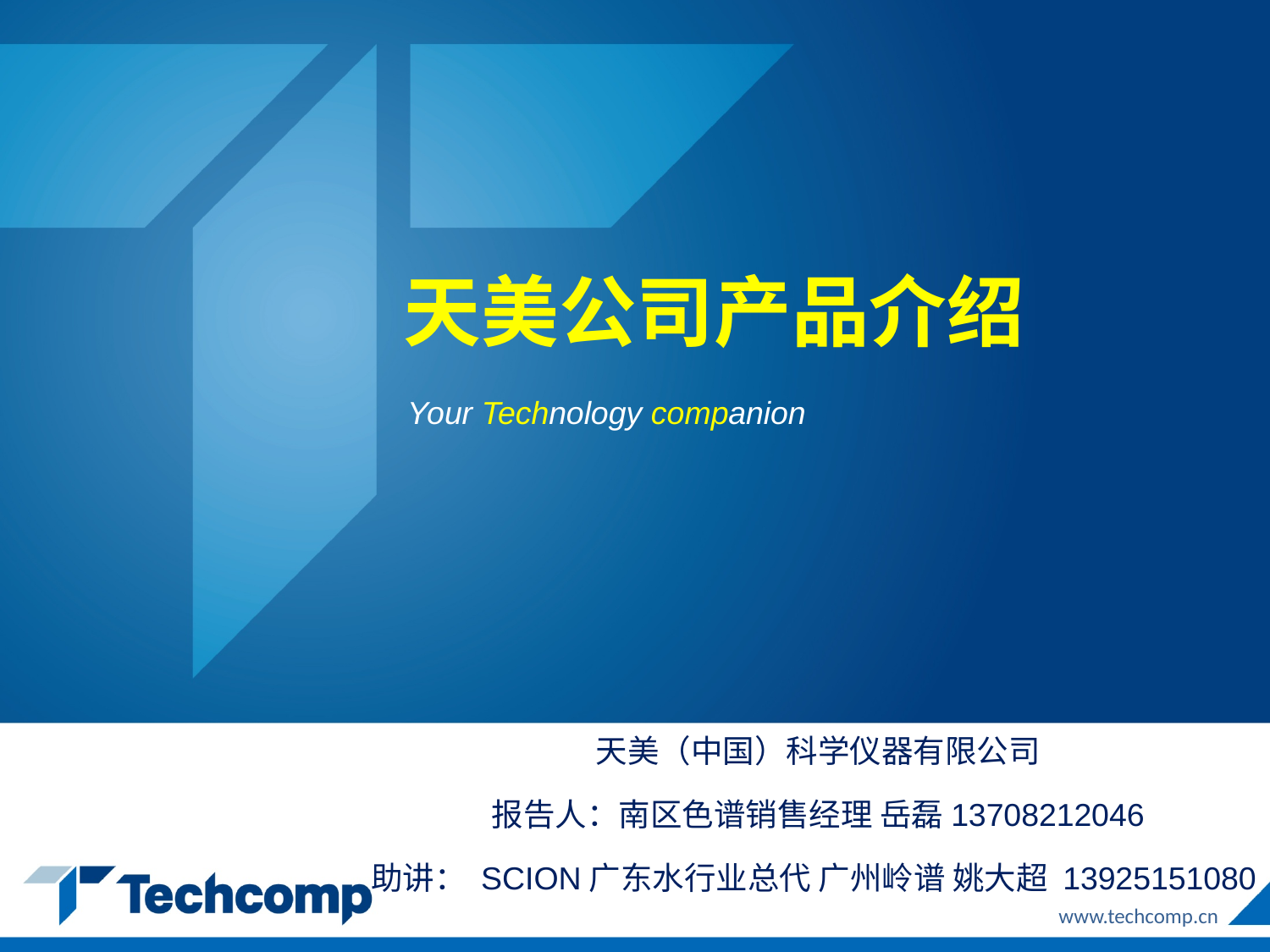

# 天美公司产品介绍
Your Technology companion
天美（中国）科学仪器有限公司
报告人：南区色谱销售经理 岳磊13708212046
助讲： SCION广东水行业总代 广州岭谱 姚大超 13925151080